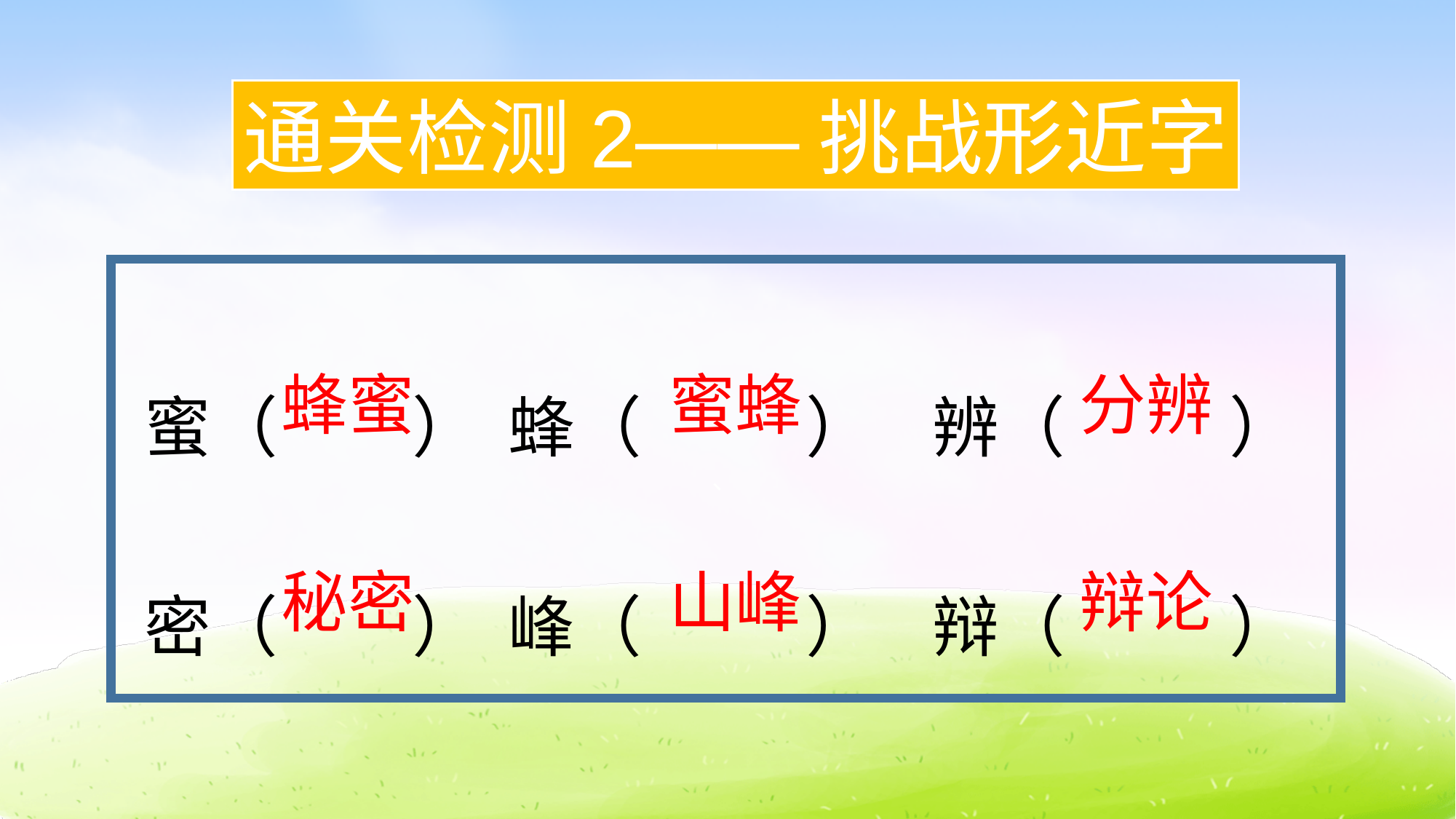

通关检测2——挑战形近字
蜜（         ）  蜂（           ）    辨（           ）
密（         ）  峰（           ）    辩（           ）
、
蜂蜜
蜜蜂
分辨
辩论
秘密
山峰